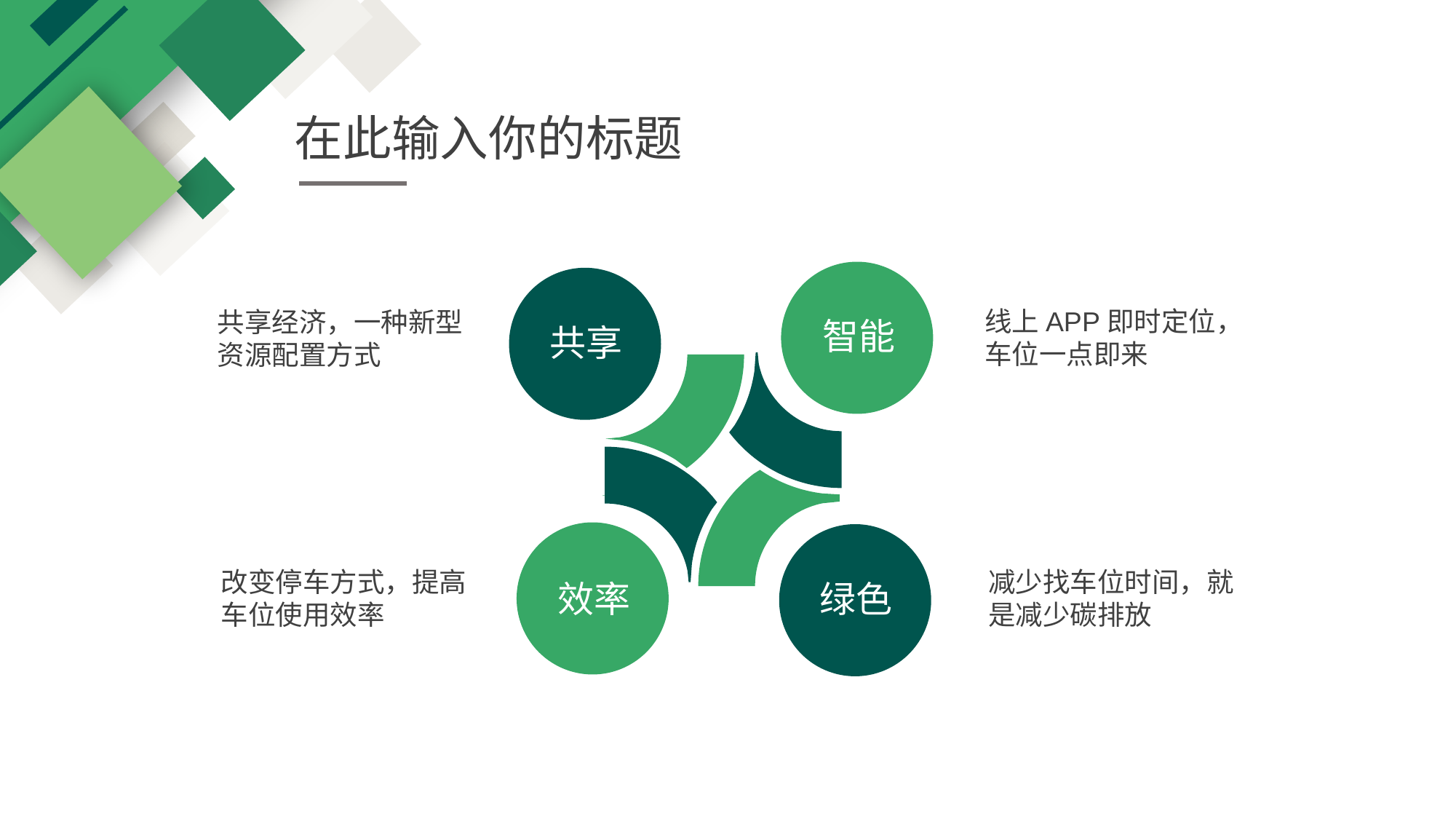

在此输入你的标题

线上APP即时定位，车位一点即来
共享经济，一种新型资源配置方式
智能
共享

改变停车方式，提高车位使用效率
减少找车位时间，就是减少碳排放
效率
绿色